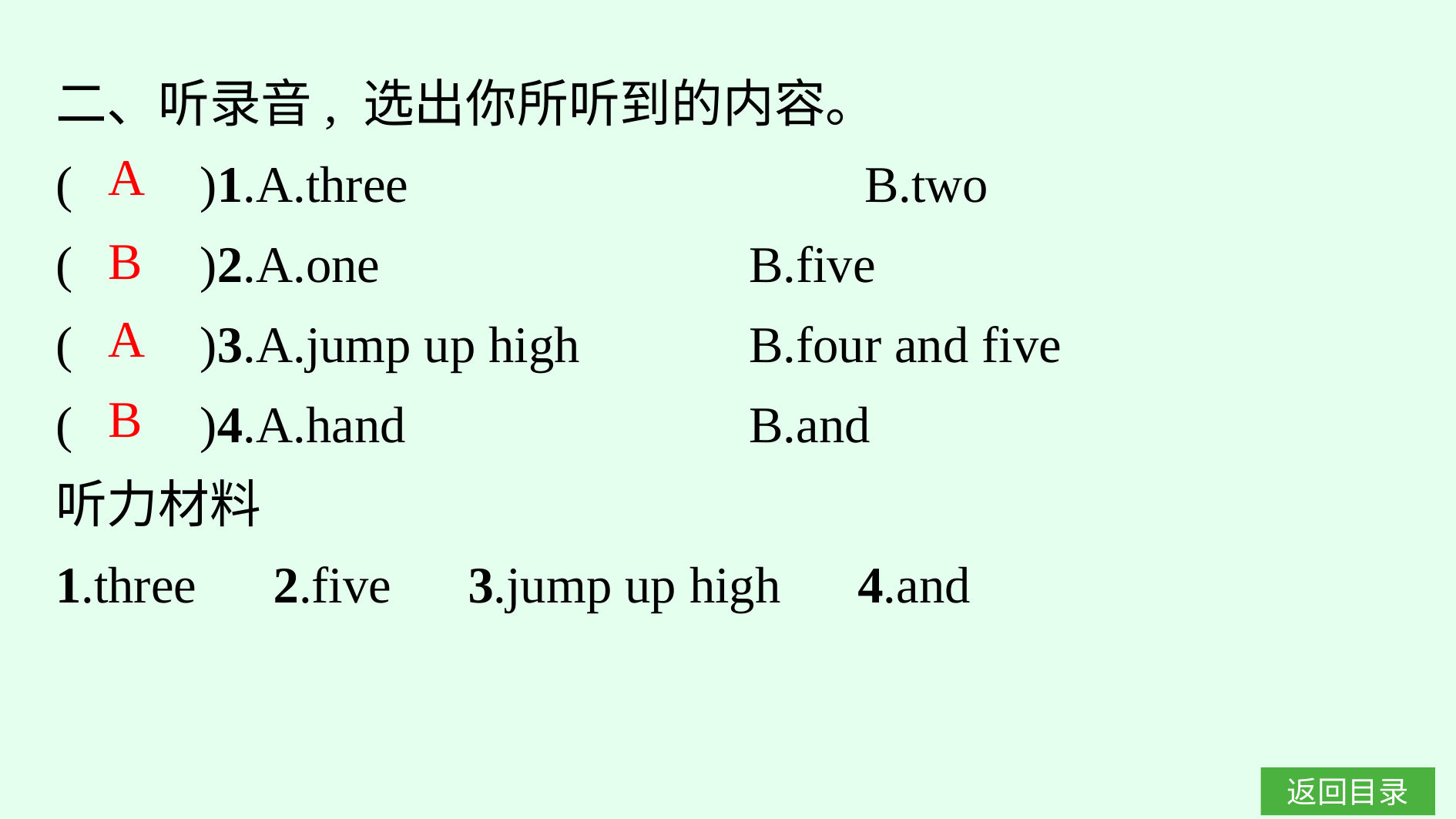

二、听录音, 选出你所听到的内容。
(　　)1.A.three　　　　　　　	B.two
(　　)2.A.one				B.five
(　　)3.A.jump up high			B.four and five
(　　)4.A.hand				B.and
听力材料
1.three　2.five　3.jump up high　4.and
A
B
A
B